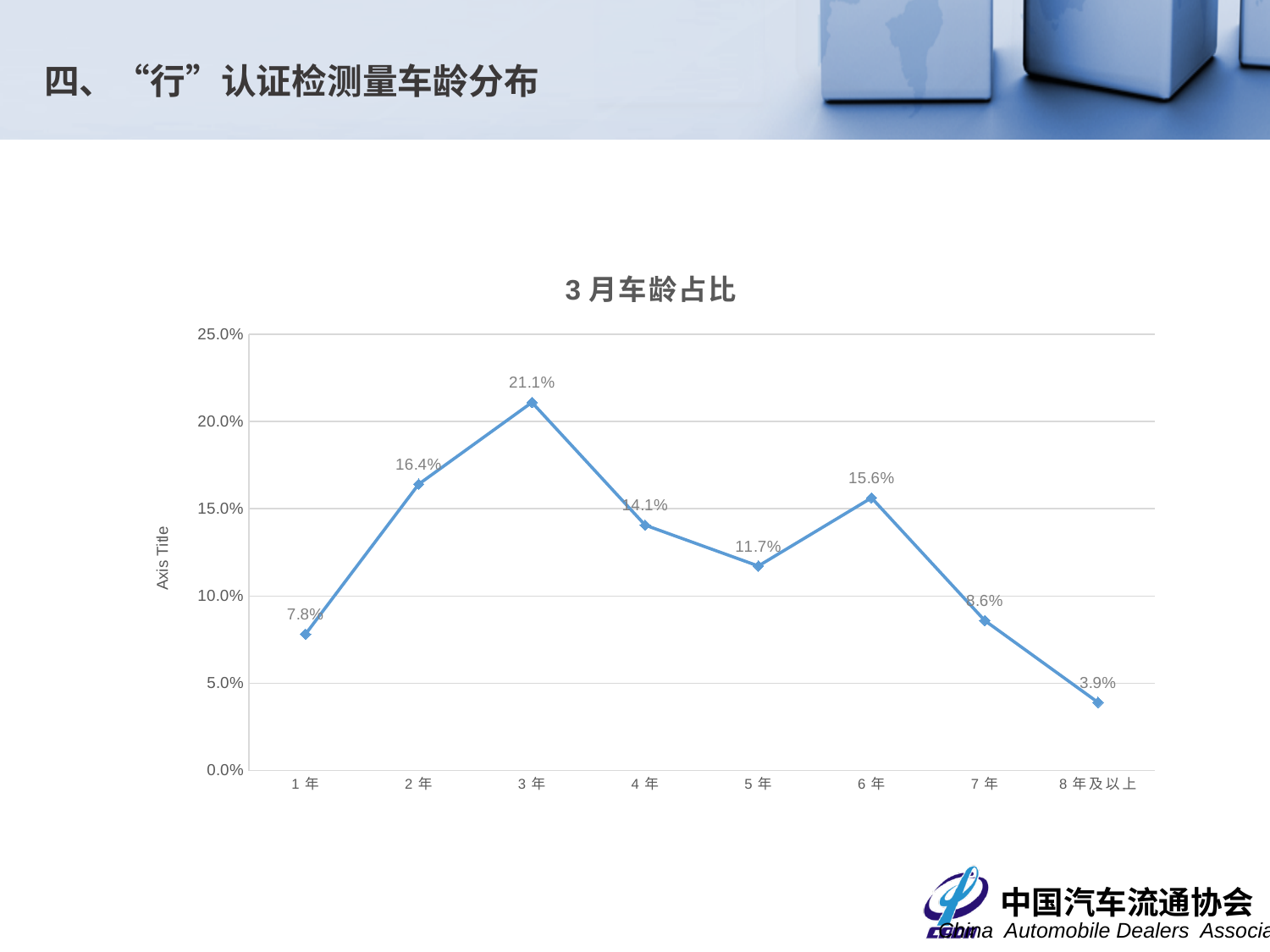

四、“行”认证检测量车龄分布

### Chart: 3月车龄占比

| Category | 占比 |
|---|---|
| 1年 | 0.078125 |
| 2年 | 0.1640625 |
| 3年 | 0.2109375 |
| 4年 | 0.140625 |
| 5年 | 0.1171875 |
| 6年 | 0.15625 |
| 7年 | 0.0859375 |
| 8年及以上 | 0.0390625 |